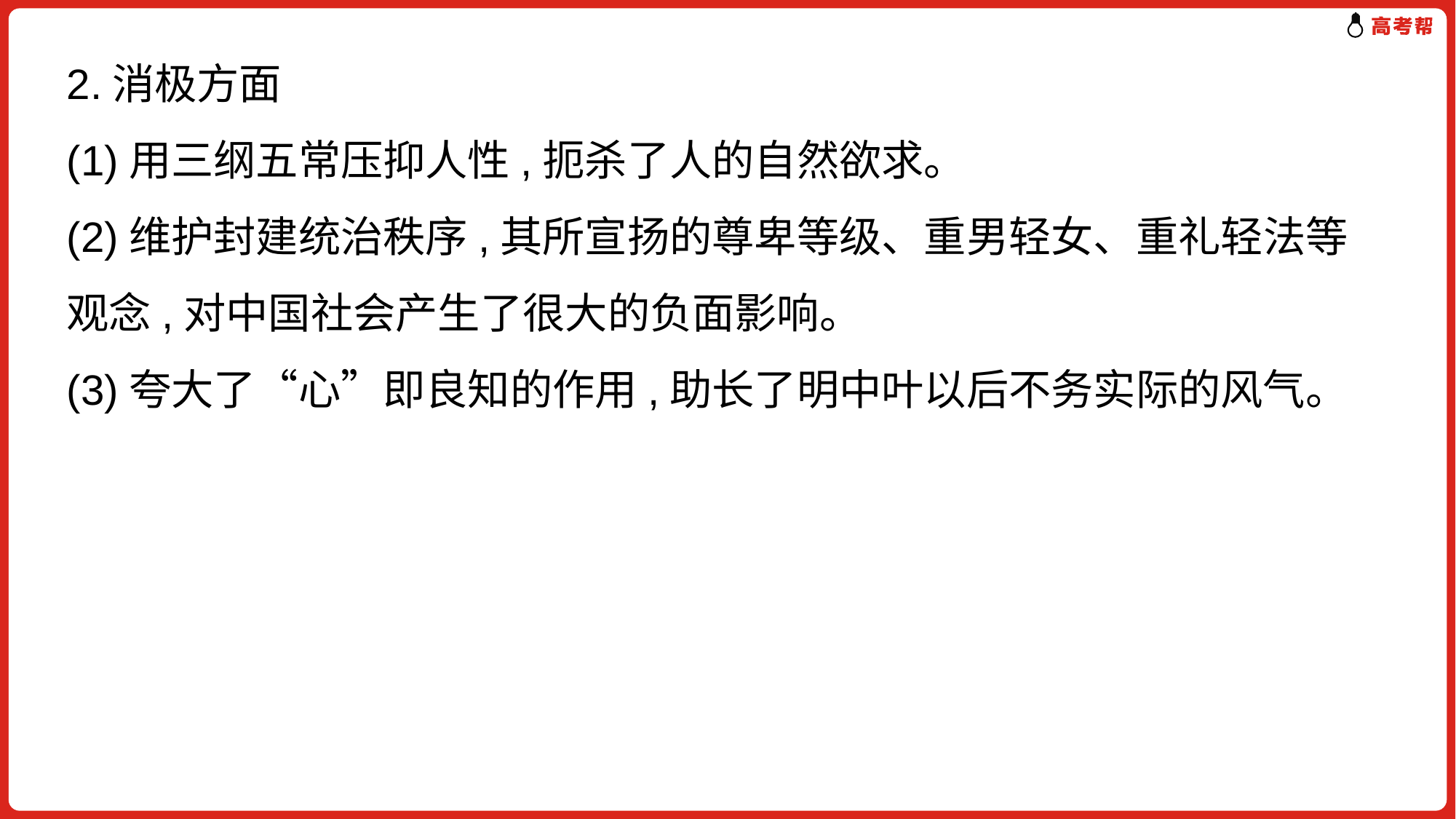

2.消极方面
(1)用三纲五常压抑人性,扼杀了人的自然欲求。
(2)维护封建统治秩序,其所宣扬的尊卑等级、重男轻女、重礼轻法等观念,对中国社会产生了很大的负面影响。
(3)夸大了“心”即良知的作用,助长了明中叶以后不务实际的风气。